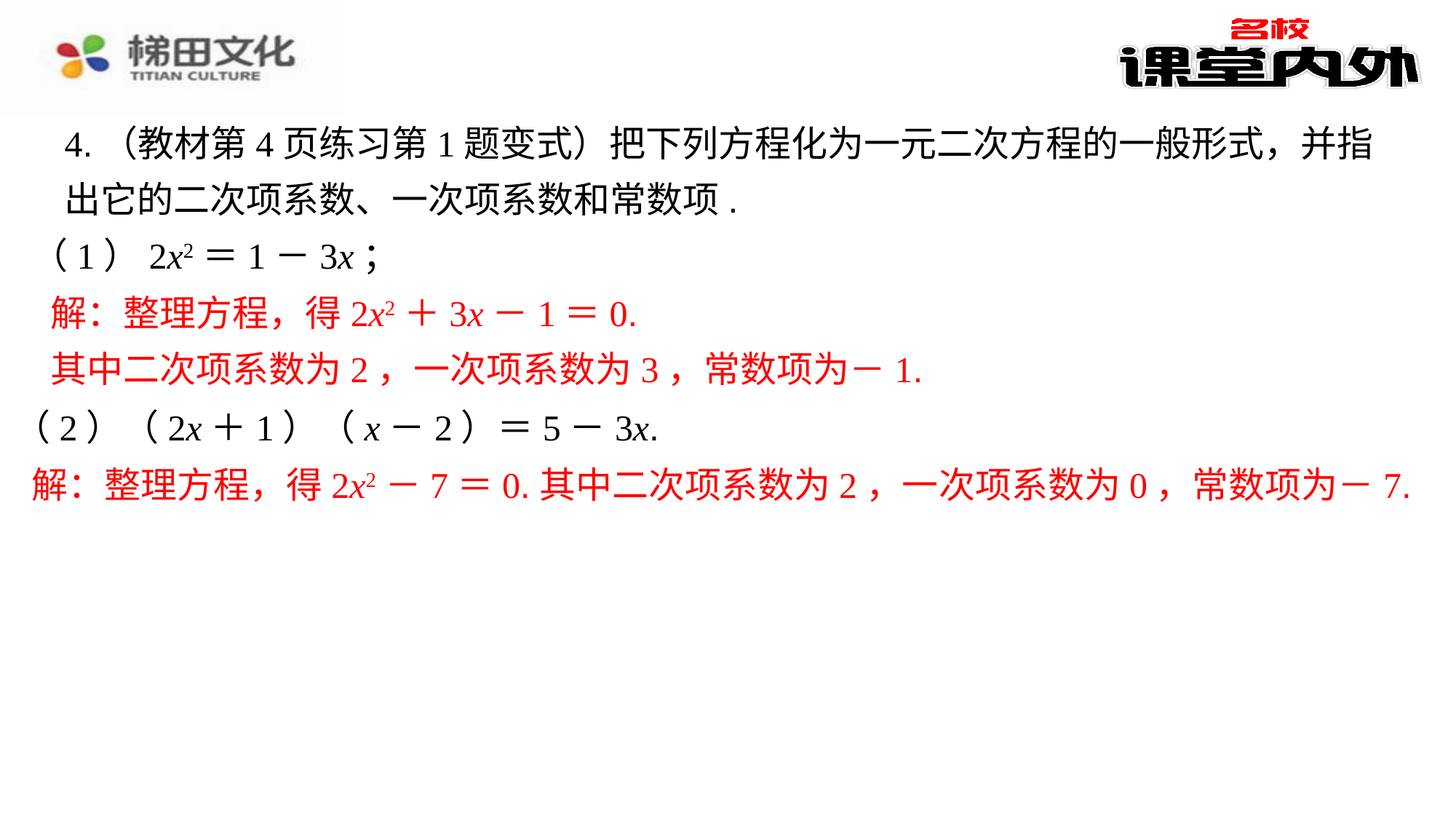

4.（教材第4页练习第1题变式）把下列方程化为一元二次方程的一般形式，并指出它的二次项系数、一次项系数和常数项.
（1）2x2＝1－3x；
解：整理方程，得2x2＋3x－1＝0.
其中二次项系数为2，一次项系数为3，常数项为－1.
（2）（2x＋1）（x－2）＝5－3x.
解：整理方程，得2x2－7＝0.其中二次项系数为2，一次项系数为0，常数项为－7.